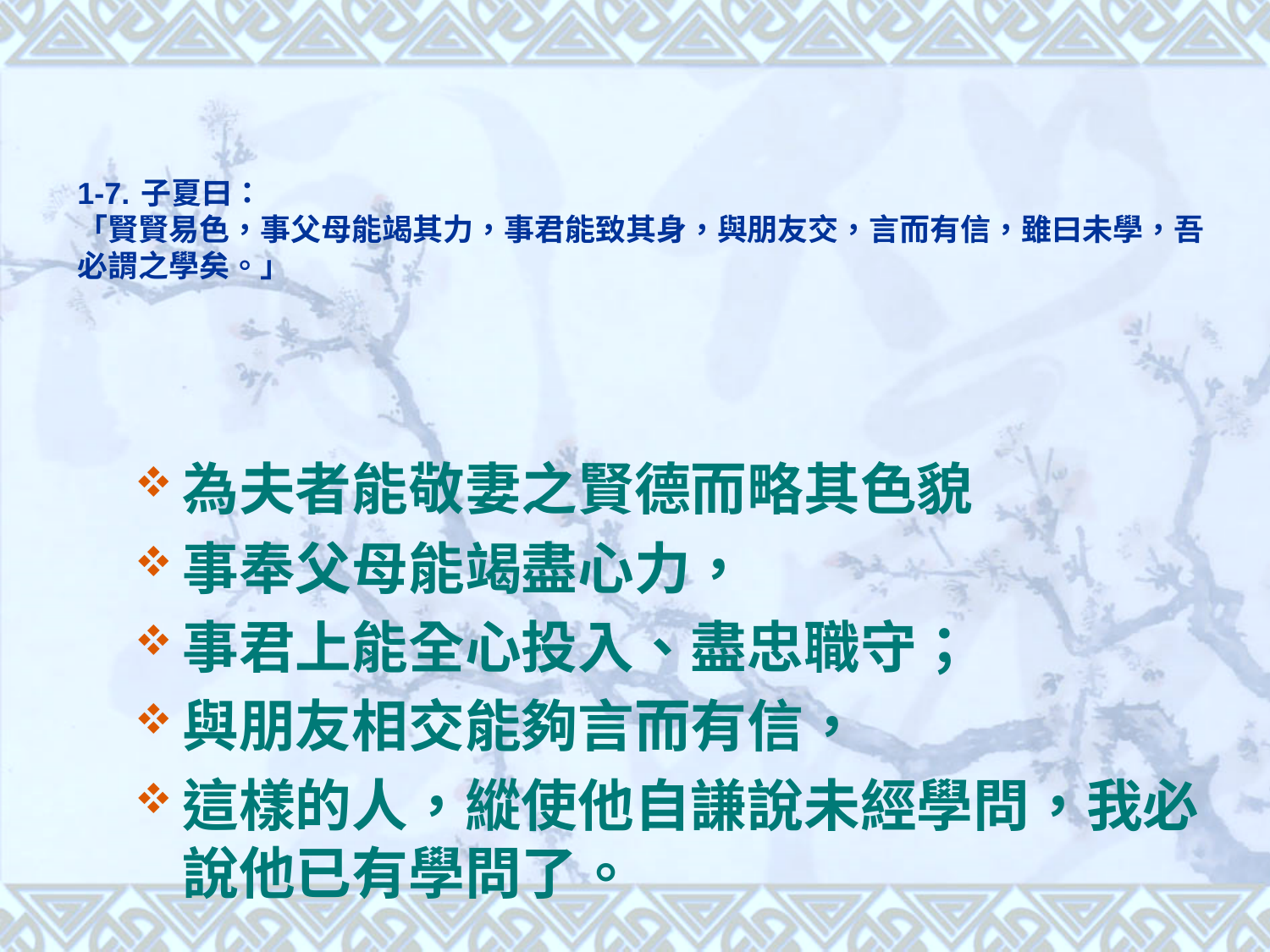

# 1-7. 子夏曰： 「賢賢易色，事父母能竭其力，事君能致其身，與朋友交，言而有信，雖曰未學，吾必謂之學矣。」
為夫者能敬妻之賢德而略其色貌
事奉父母能竭盡心力，
事君上能全心投入、盡忠職守；
與朋友相交能夠言而有信，
這樣的人，縱使他自謙說未經學問，我必說他已有學問了。